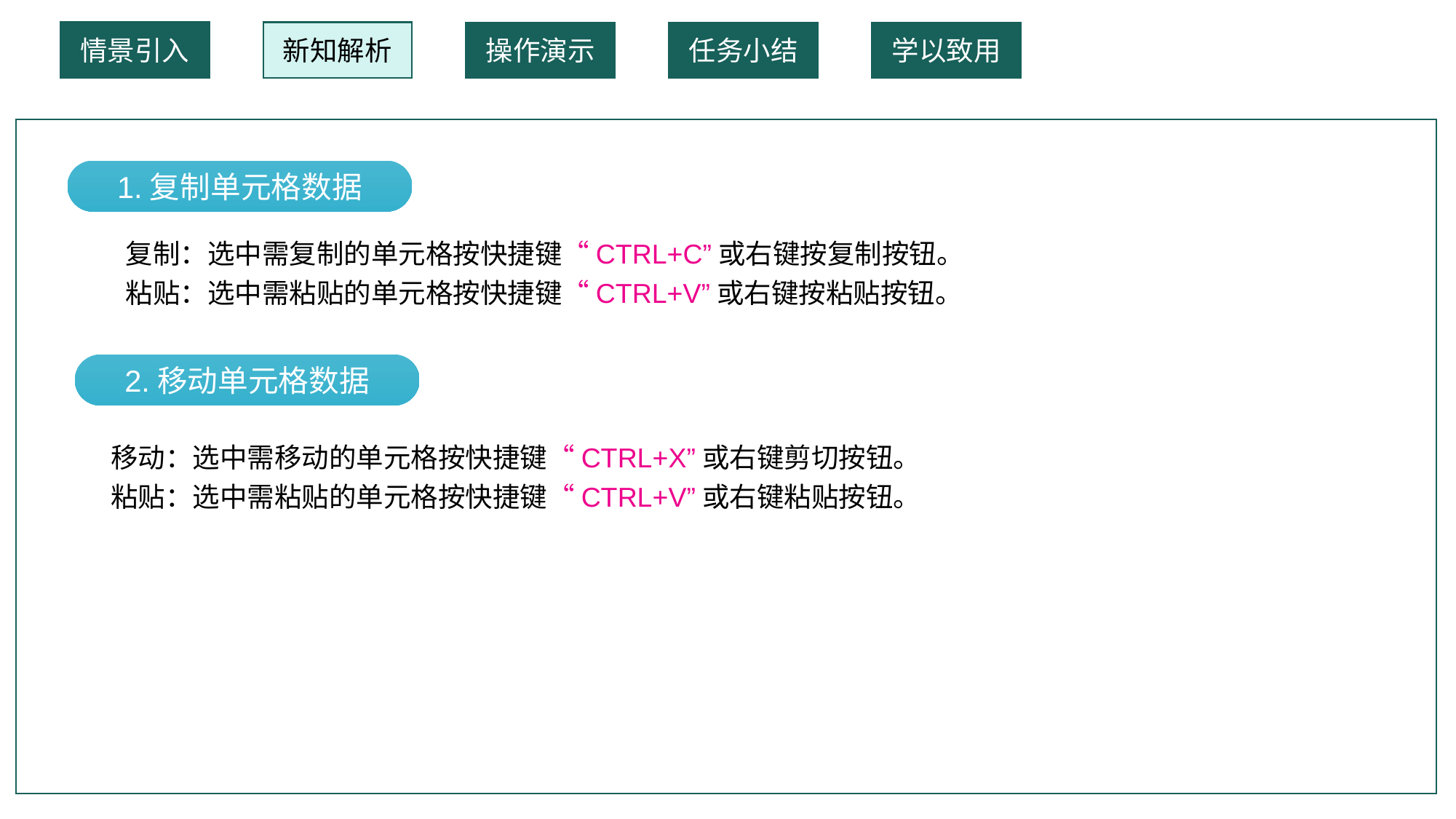

情景引入
新知解析
操作演示
任务小结
学以致用
（1）按“ Alt+Enter”键，进行单元格的换行。

1.复制单元格数据

   复制：选中需复制的单元格按快捷键“CTRL+C”或右键按复制按钮。
   粘贴：选中需粘贴的单元格按快捷键“CTRL+V”或右键按粘贴按钮。

2.移动单元格数据
   移动：选中需移动的单元格按快捷键“CTRL+X”或右键剪切按钮。
   粘贴：选中需粘贴的单元格按快捷键“CTRL+V”或右键粘贴按钮。